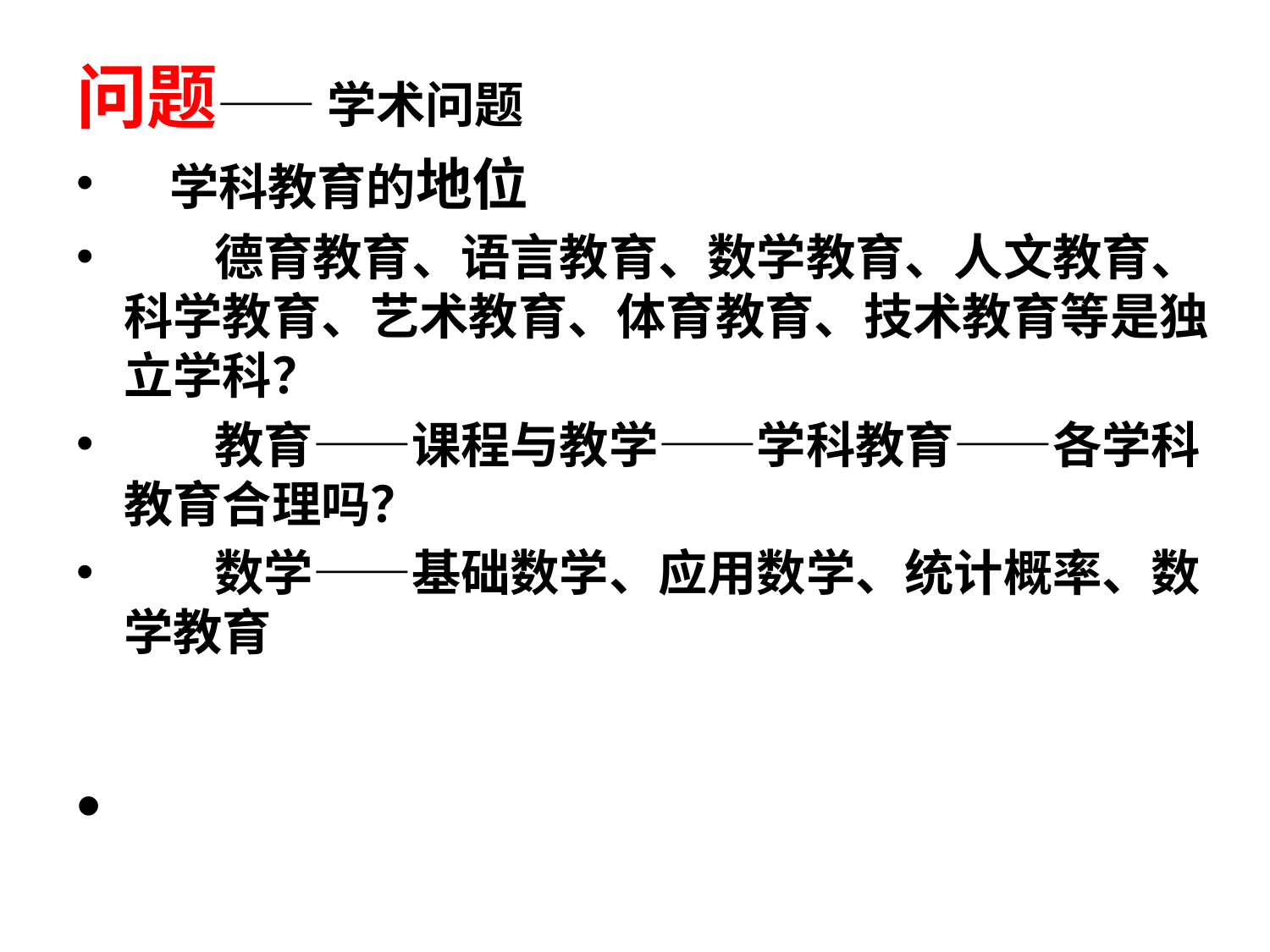

问题—— 学术问题
   学科教育的地位
       德育教育、语言教育、数学教育、人文教育、科学教育、艺术教育、体育教育、技术教育等是独立学科？
       教育——课程与教学——学科教育——各学科教育合理吗？
       数学——基础数学、应用数学、统计概率、数学教育